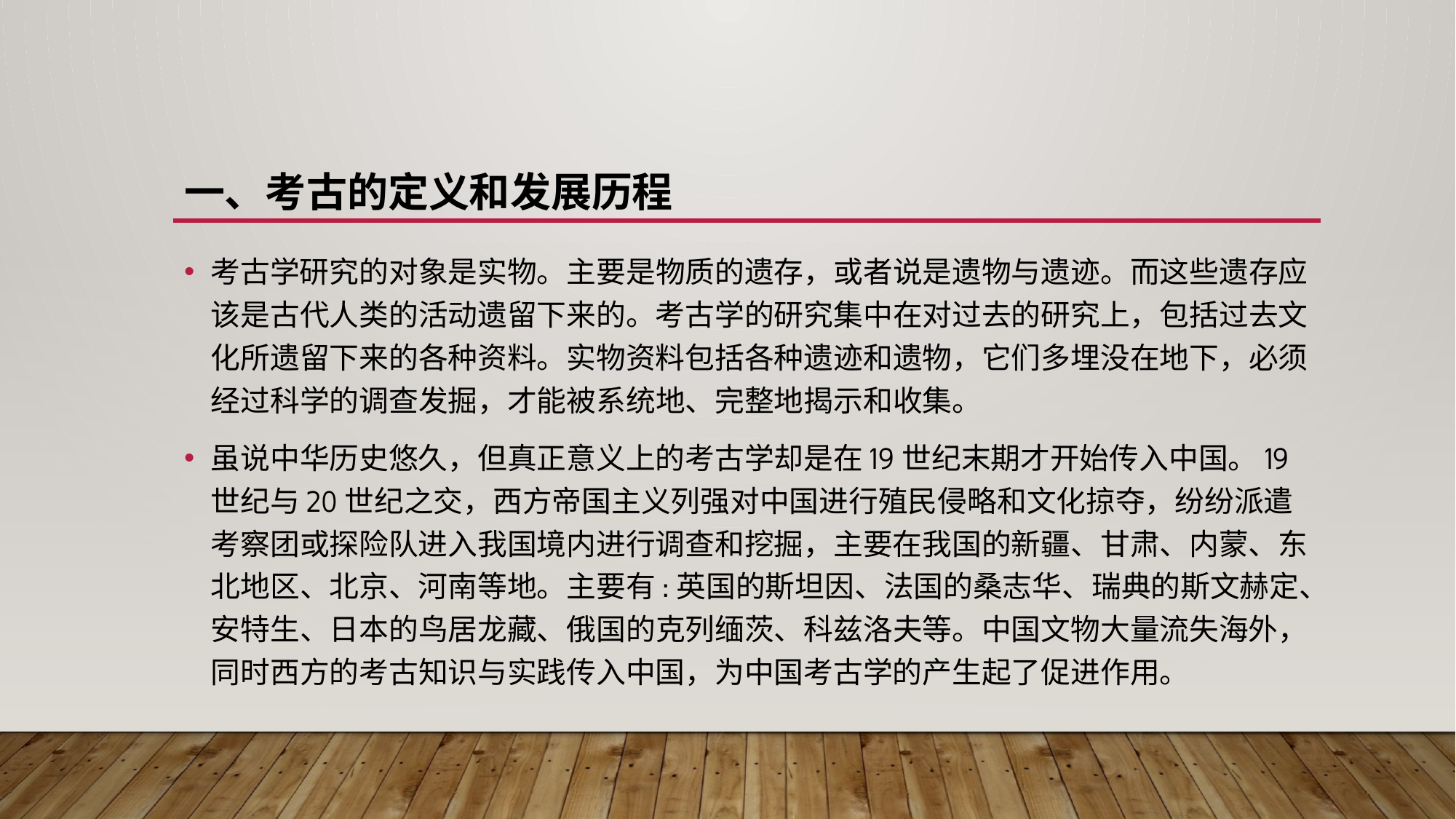

# 一、考古的定义和发展历程
考古学研究的对象是实物。主要是物质的遗存，或者说是遗物与遗迹。而这些遗存应该是古代人类的活动遗留下来的。考古学的研究集中在对过去的研究上，包括过去文化所遗留下来的各种资料。实物资料包括各种遗迹和遗物，它们多埋没在地下，必须经过科学的调查发掘，才能被系统地、完整地揭示和收集。
虽说中华历史悠久，但真正意义上的考古学却是在19世纪末期才开始传入中国。19世纪与20世纪之交，西方帝国主义列强对中国进行殖民侵略和文化掠夺，纷纷派遣考察团或探险队进入我国境内进行调查和挖掘，主要在我国的新疆、甘肃、内蒙、东北地区、北京、河南等地。主要有:英国的斯坦因、法国的桑志华、瑞典的斯文赫定、安特生、日本的鸟居龙藏、俄国的克列缅茨、科兹洛夫等。中国文物大量流失海外，同时西方的考古知识与实践传入中国，为中国考古学的产生起了促进作用。